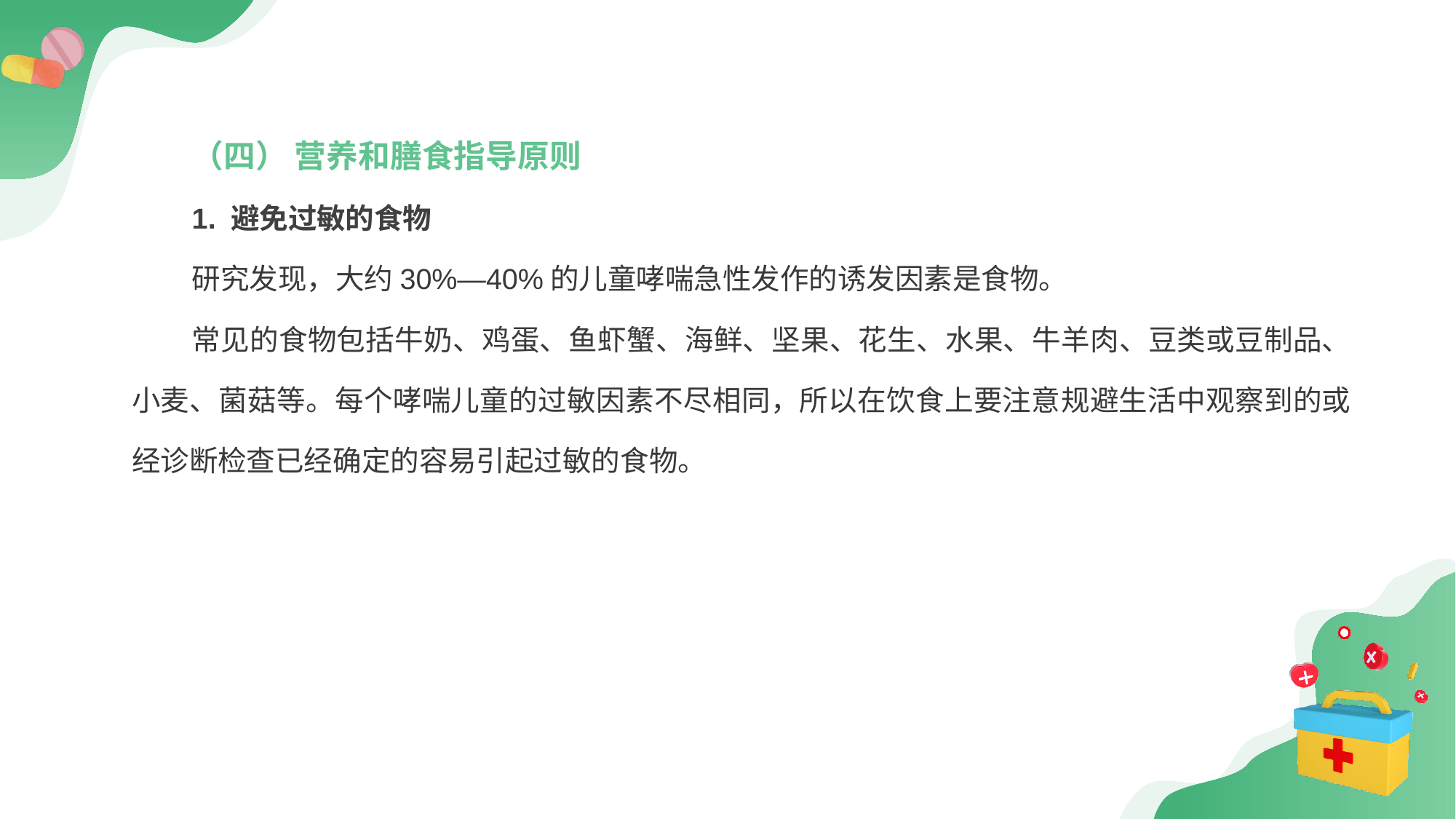

（四） 营养和膳食指导原则
1. 避免过敏的食物
研究发现，大约30%—40%的儿童哮喘急性发作的诱发因素是食物。
常见的食物包括牛奶、鸡蛋、鱼虾蟹、海鲜、坚果、花生、水果、牛羊肉、豆类或豆制品、小麦、菌菇等。每个哮喘儿童的过敏因素不尽相同，所以在饮食上要注意规避生活中观察到的或经诊断检查已经确定的容易引起过敏的食物。